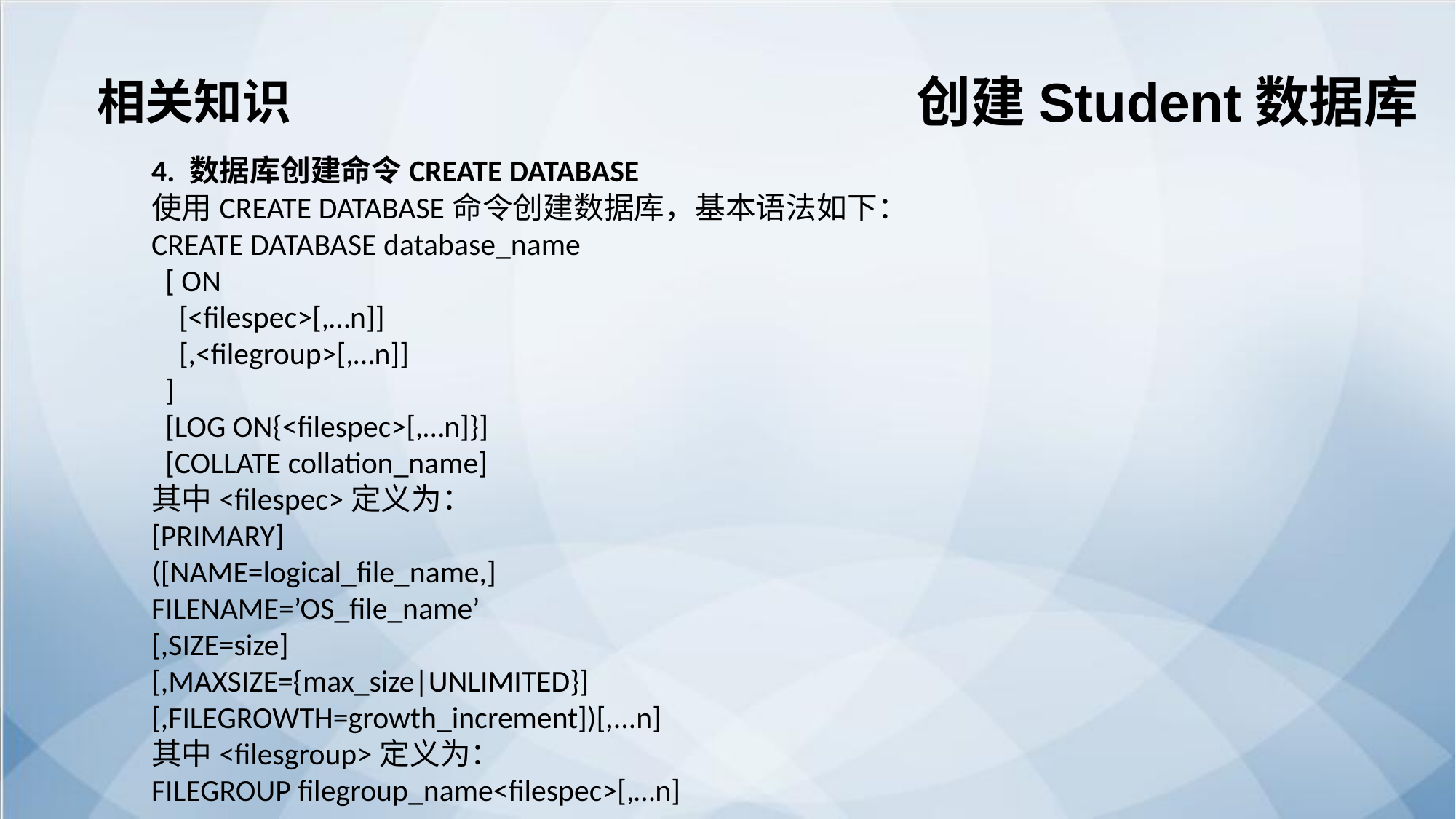

创建Student数据库
相关知识
4. 数据库创建命令CREATE DATABASE
使用CREATE DATABASE命令创建数据库，基本语法如下：
CREATE DATABASE database_name
  [ ON
    [<filespec>[,…n]]
    [,<filegroup>[,…n]]
  ]
  [LOG ON{<filespec>[,…n]}]
  [COLLATE collation_name]
其中<filespec>定义为：
[PRIMARY]
([NAME=logical_file_name,]
FILENAME=’OS_file_name’
[,SIZE=size]
[,MAXSIZE={max_size|UNLIMITED}]
[,FILEGROWTH=growth_increment])[,...n]
其中<filesgroup>定义为：
FILEGROUP filegroup_name<filespec>[,…n]